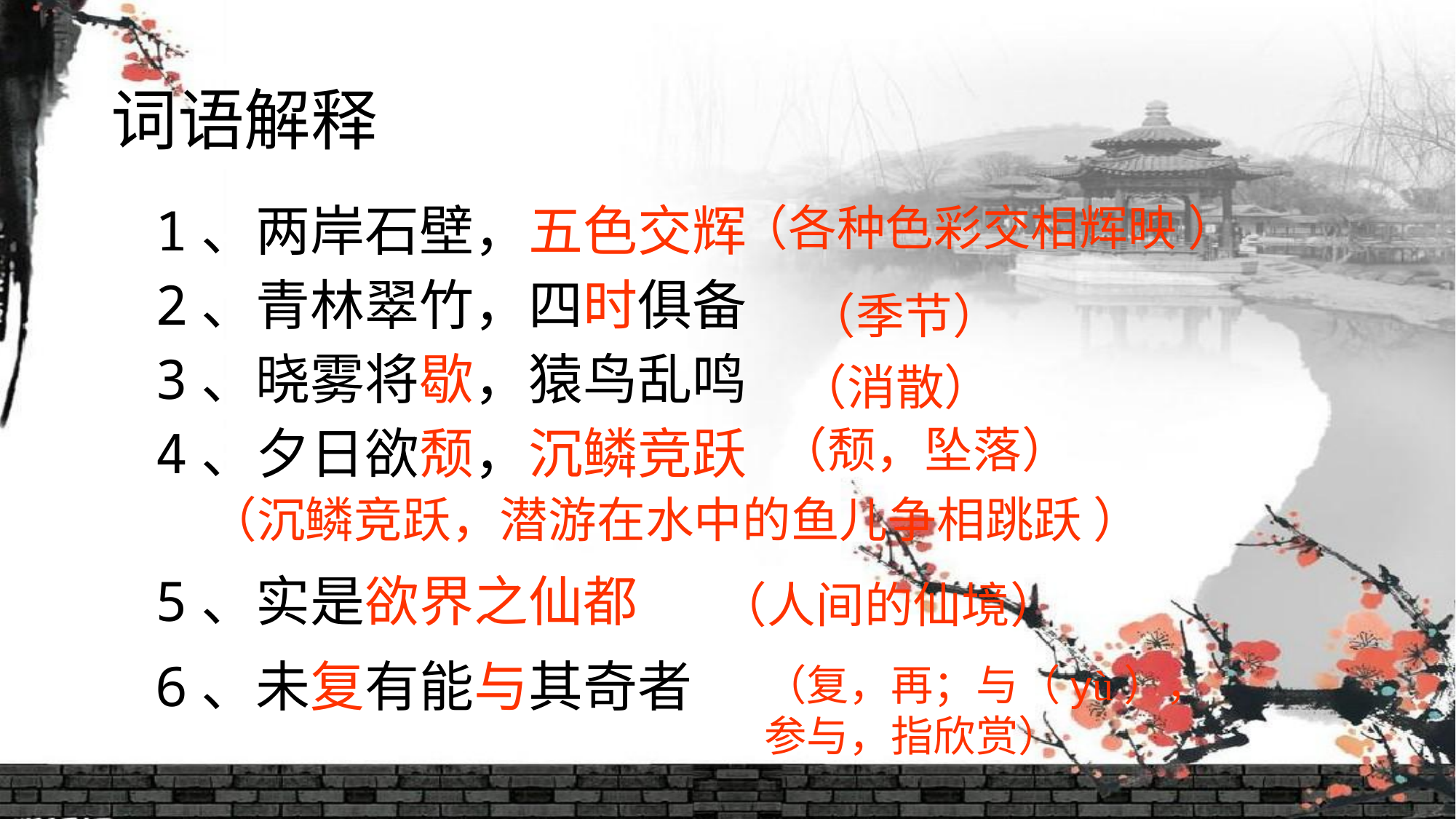

# 词语解释
（各种色彩交相辉映 ）
1、两岸石壁，五色交辉
2、青林翠竹，四时俱备
3、晓雾将歇，猿鸟乱鸣
4、夕日欲颓，沉鳞竞跃

5、实是欲界之仙都
6、未复有能与其奇者
（季节）
（消散）
（颓，坠落）
（沉鳞竞跃，潜游在水中的鱼儿争相跳跃 ）

（人间的仙境）
（复，再；与（yù），参与，指欣赏）